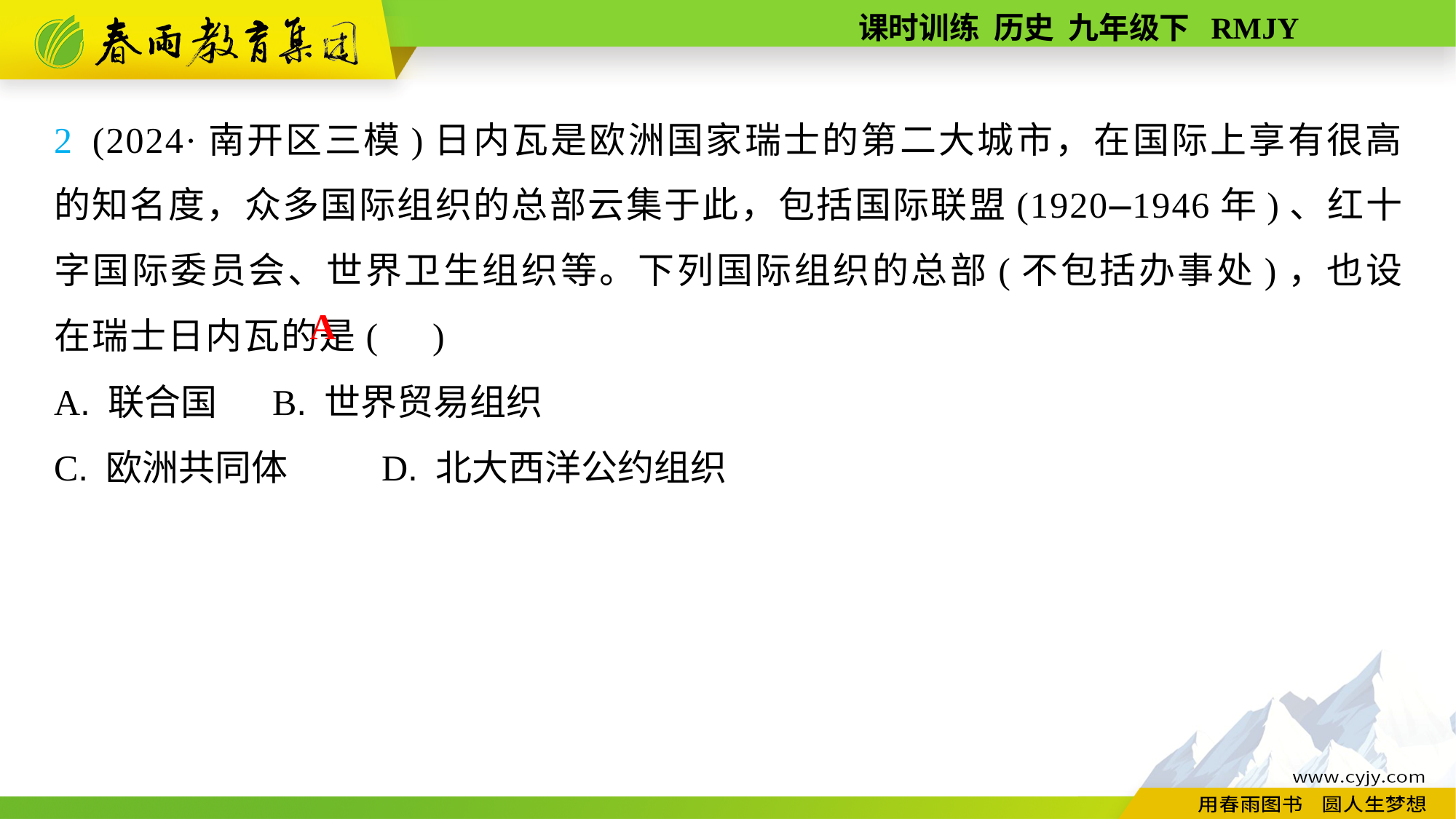

2  (2024·南开区三模)日内瓦是欧洲国家瑞士的第二大城市，在国际上享有很高的知名度，众多国际组织的总部云集于此，包括国际联盟(1920—1946年)、红十字国际委员会、世界卫生组织等。下列国际组织的总部(不包括办事处)，也设在瑞士日内瓦的是(     )
A. 联合国	B. 世界贸易组织
C. 欧洲共同体	D. 北大西洋公约组织
A